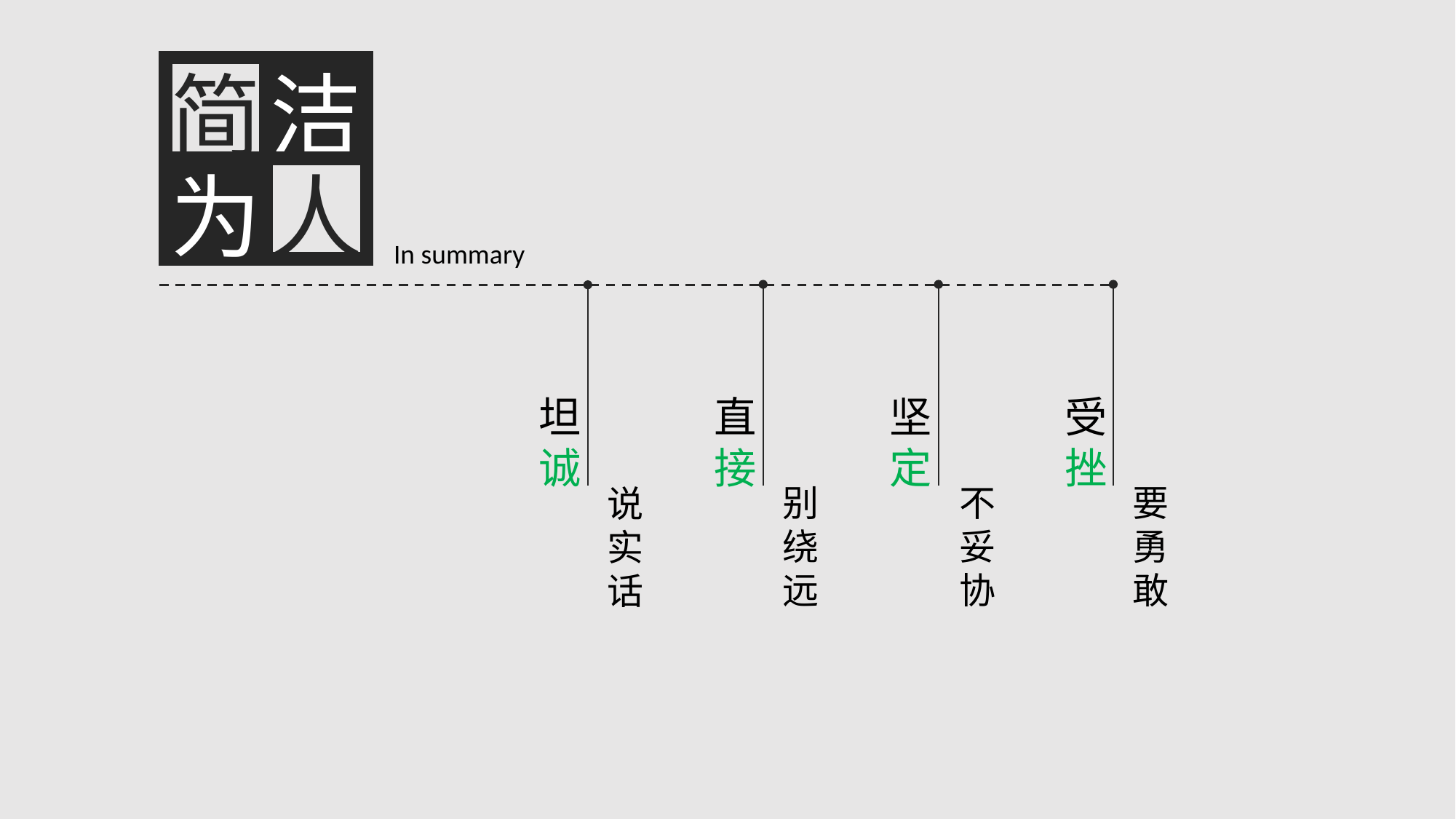

洁
简

人
为

In summary
直接
坚定
受挫
坦诚
别绕远
不妥协
要勇敢
说实话